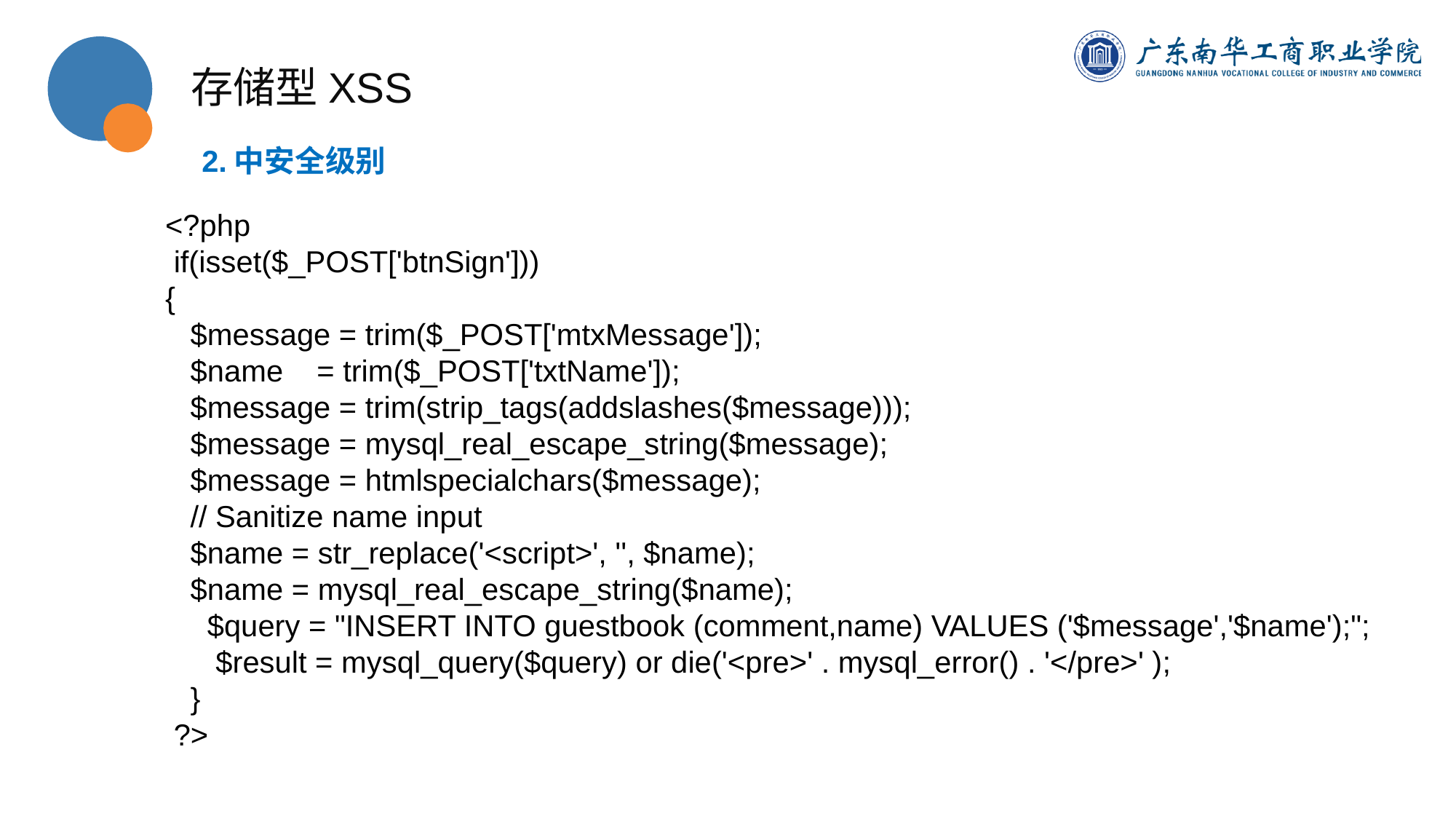

存储型XSS

2.中安全级别
<?php
 if(isset($_POST['btnSign']))
{
   $message = trim($_POST['mtxMessage']);
   $name    = trim($_POST['txtName']);
   $message = trim(strip_tags(addslashes($message)));
   $message = mysql_real_escape_string($message);
   $message = htmlspecialchars($message);
   // Sanitize name input
   $name = str_replace('<script>', '', $name);
   $name = mysql_real_escape_string($name);
     $query = "INSERT INTO guestbook (comment,name) VALUES ('$message','$name');";
      $result = mysql_query($query) or die('<pre>' . mysql_error() . '</pre>' );
   }
 ?>